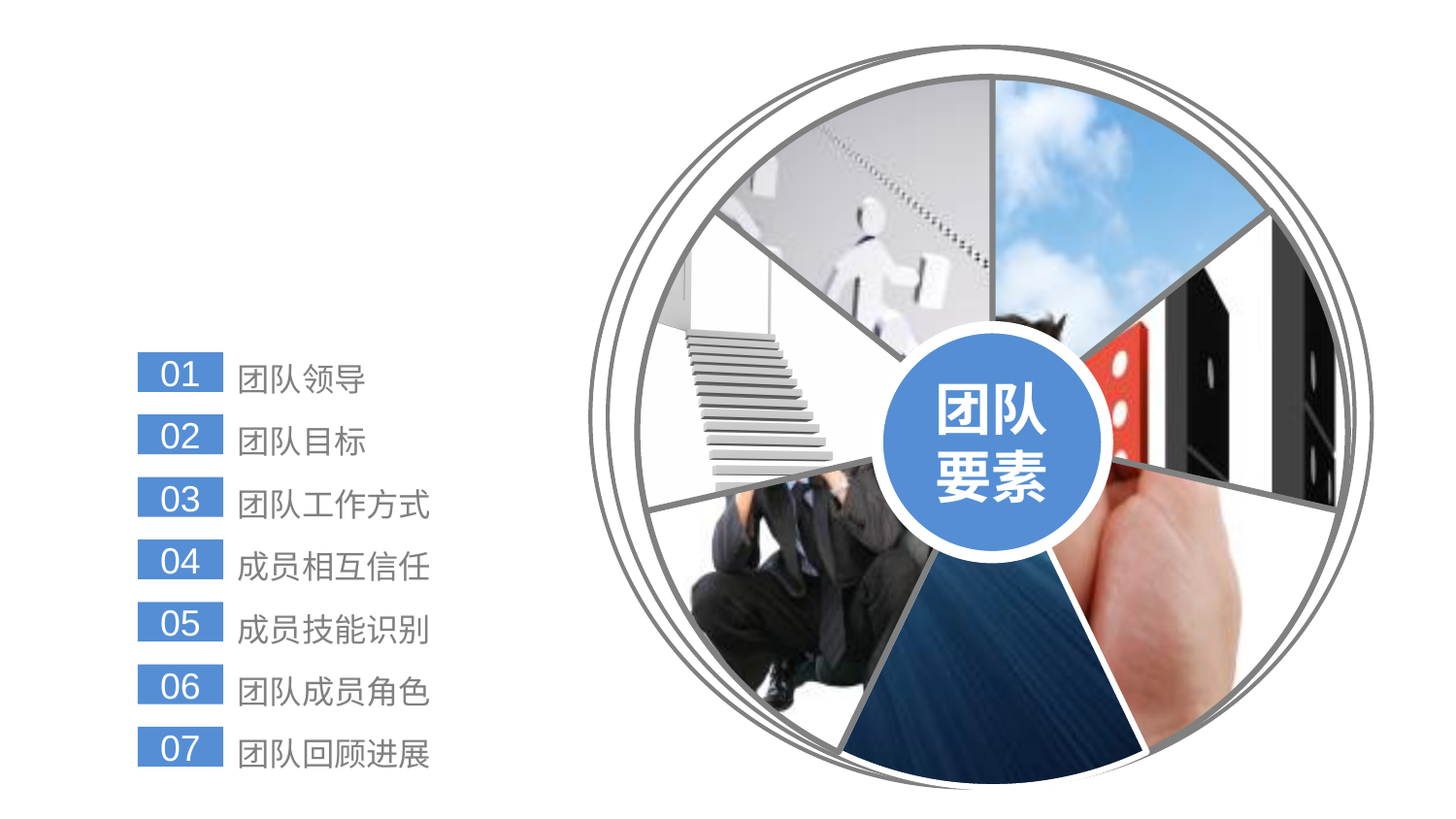

团队
要素
团队领导
01
团队目标
02
团队工作方式
03
成员相互信任
04
成员技能识别
05
团队成员角色
06
团队回顾进展
07